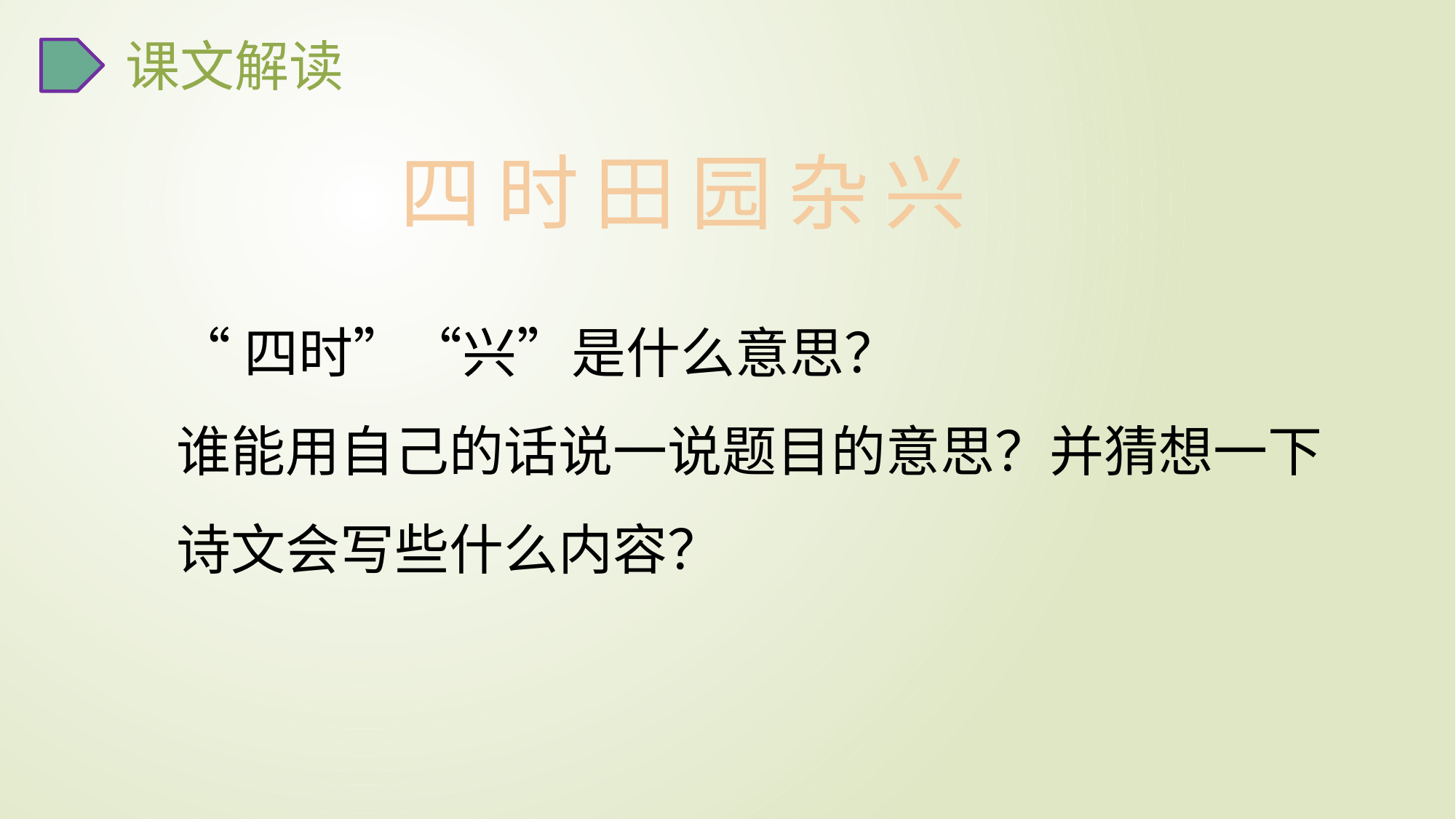

课文解读

四时田园杂兴
“四时”“兴”是什么意思？
谁能用自己的话说一说题目的意思？并猜想一下诗文会写些什么内容？